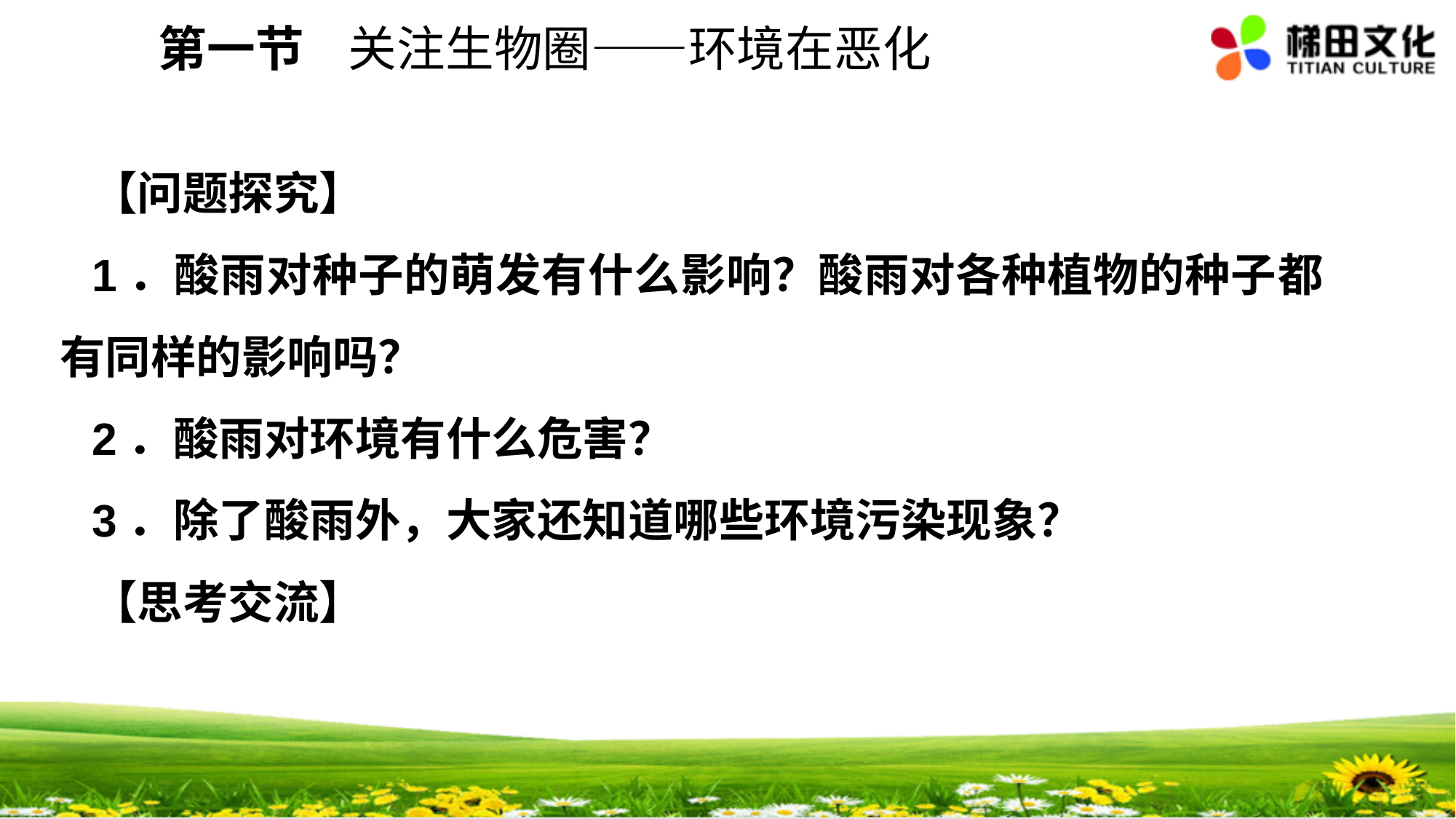

第一节    关注生物圈——环境在恶化
【问题探究】
1．酸雨对种子的萌发有什么影响？酸雨对各种植物的种子都有同样的影响吗？
2．酸雨对环境有什么危害？
3．除了酸雨外，大家还知道哪些环境污染现象？
【思考交流】